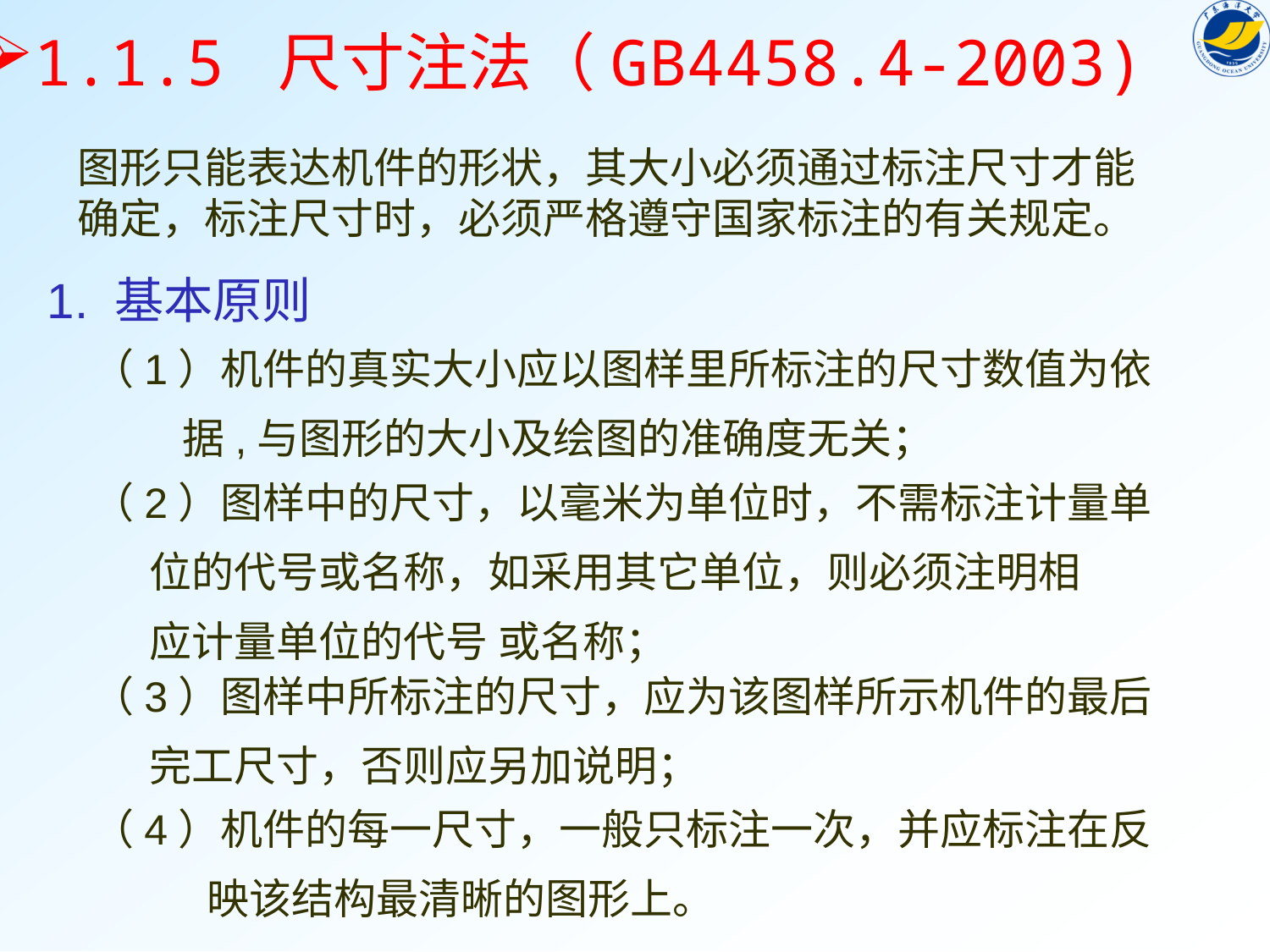

1.1.5 尺寸注法（GB4458.4-2003)
图形只能表达机件的形状，其大小必须通过标注尺寸才能确定，标注尺寸时，必须严格遵守国家标注的有关规定。

1. 基本原则
（1）机件的真实大小应以图样里所标注的尺寸数值为依
    　据,与图形的大小及绘图的准确度无关；
（2）图样中的尺寸，以毫米为单位时，不需标注计量单
     位的代号或名称，如采用其它单位，则必须注明相
     应计量单位的代号 或名称；
（3）图样中所标注的尺寸，应为该图样所示机件的最后
     完工尺寸，否则应另加说明；
（4）机件的每一尺寸，一般只标注一次，并应标注在反
           映该结构最清晰的图形上。